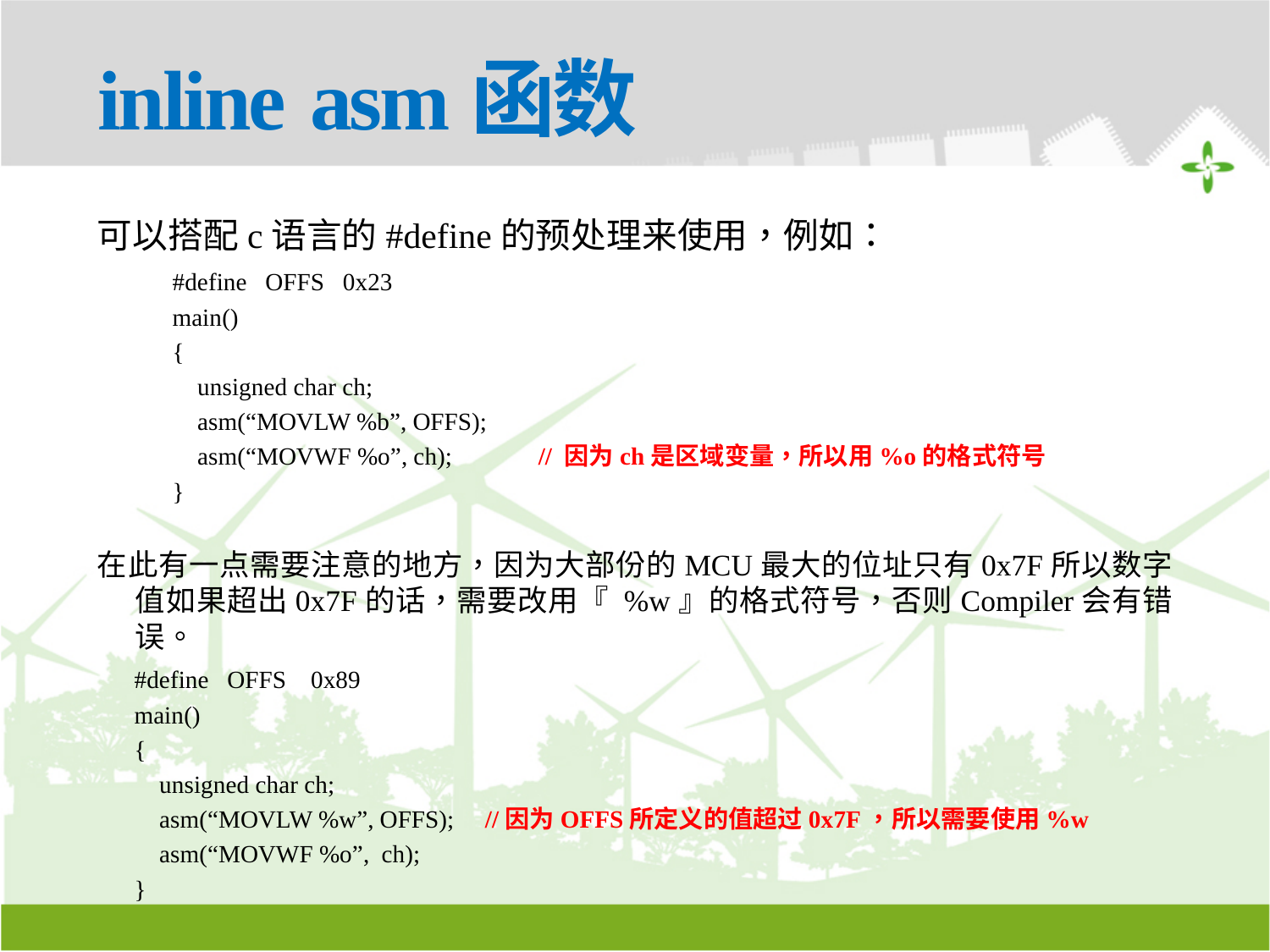

# inline asm函数
可以搭配c语言的#define的预处理来使用，例如：
#define   OFFS   0x23
main()
{
unsigned char ch;
asm(“MOVLW %b”, OFFS);
asm(“MOVWF %o”, ch);              // 因为ch是区域变量，所以用%o的格式符号
}

在此有一点需要注意的地方，因为大部份的MCU最大的位址只有0x7F所以数字值如果超出0x7F的话，需要改用『 %w』的格式符号，否则Compiler会有错误。
#define   OFFS    0x89
main()
{
unsigned char ch;
asm(“MOVLW %w”, OFFS);     //因为OFFS所定义的值超过0x7F，所以需要使用%w
asm(“MOVWF %o”,  ch);
}